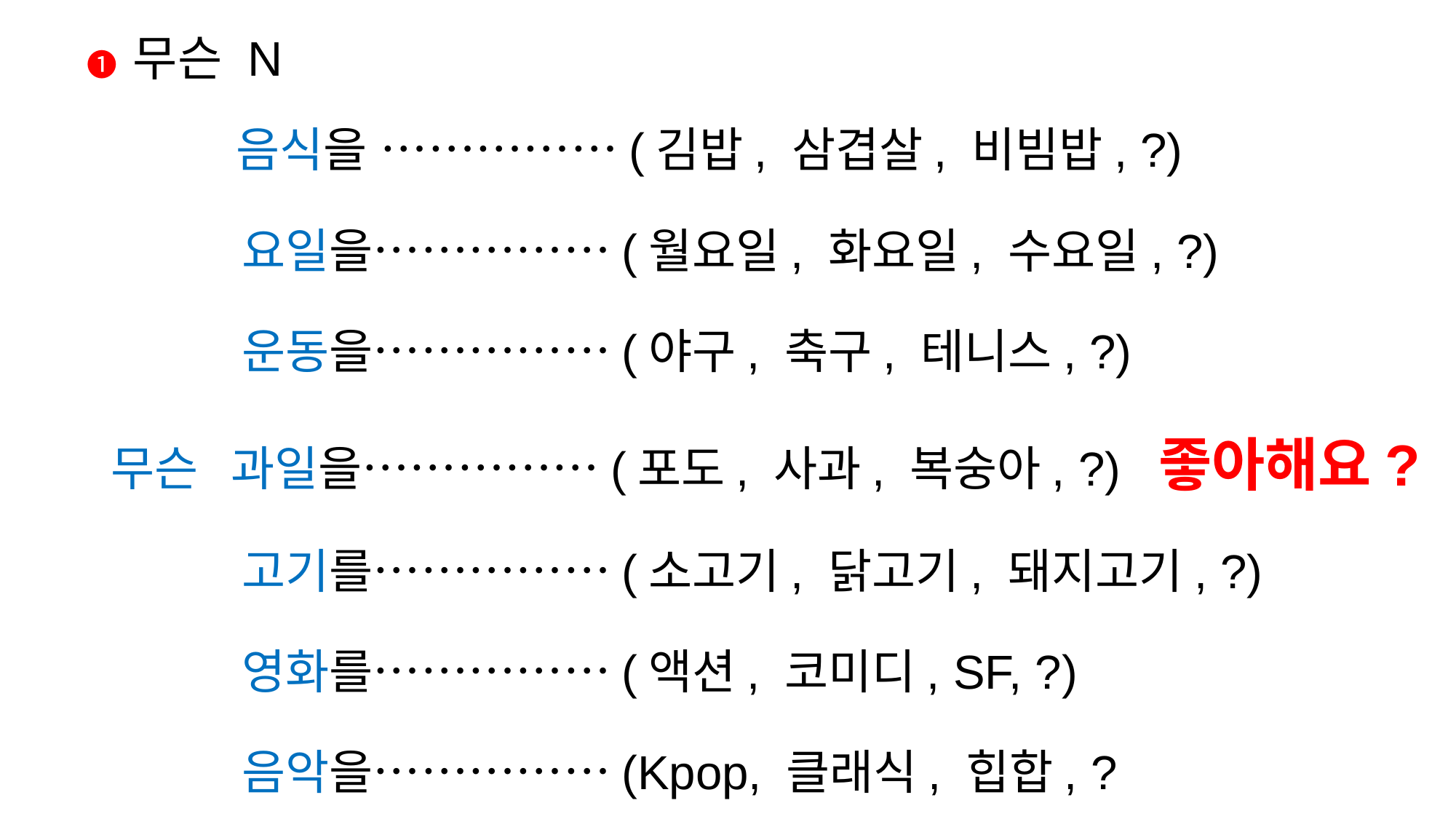

# ❶ 무슨 N
	 음식을 ……………(김밥, 삼겹살, 비빔밥, ?)
	 요일을……………(월요일, 화요일, 수요일, ?)
	 운동을……………(야구, 축구, 테니스, ?)
무슨	 과일을……………(포도, 사과, 복숭아, ?)  좋아해요?
	 고기를……………(소고기, 닭고기, 돼지고기, ?)
	 영화를……………(액션, 코미디, SF, ?)
	 음악을……………(Kpop, 클래식, 힙합, ?